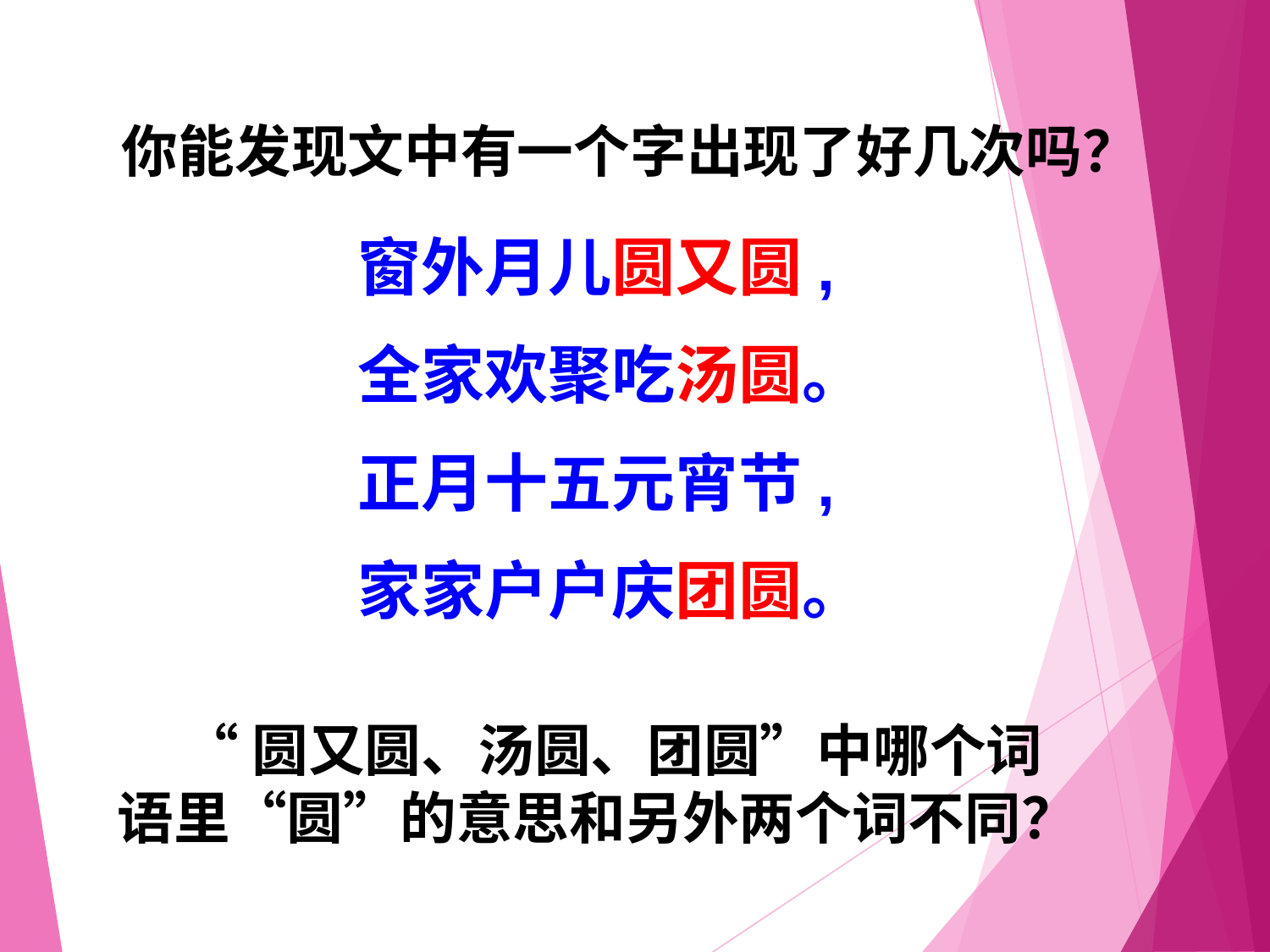

你能发现文中有一个字出现了好几次吗？
窗外月儿圆又圆,
全家欢聚吃汤圆。
正月十五元宵节,
家家户户庆团圆。

     “圆又圆、汤圆、团圆”中哪个词语里“圆”的意思和另外两个词不同？